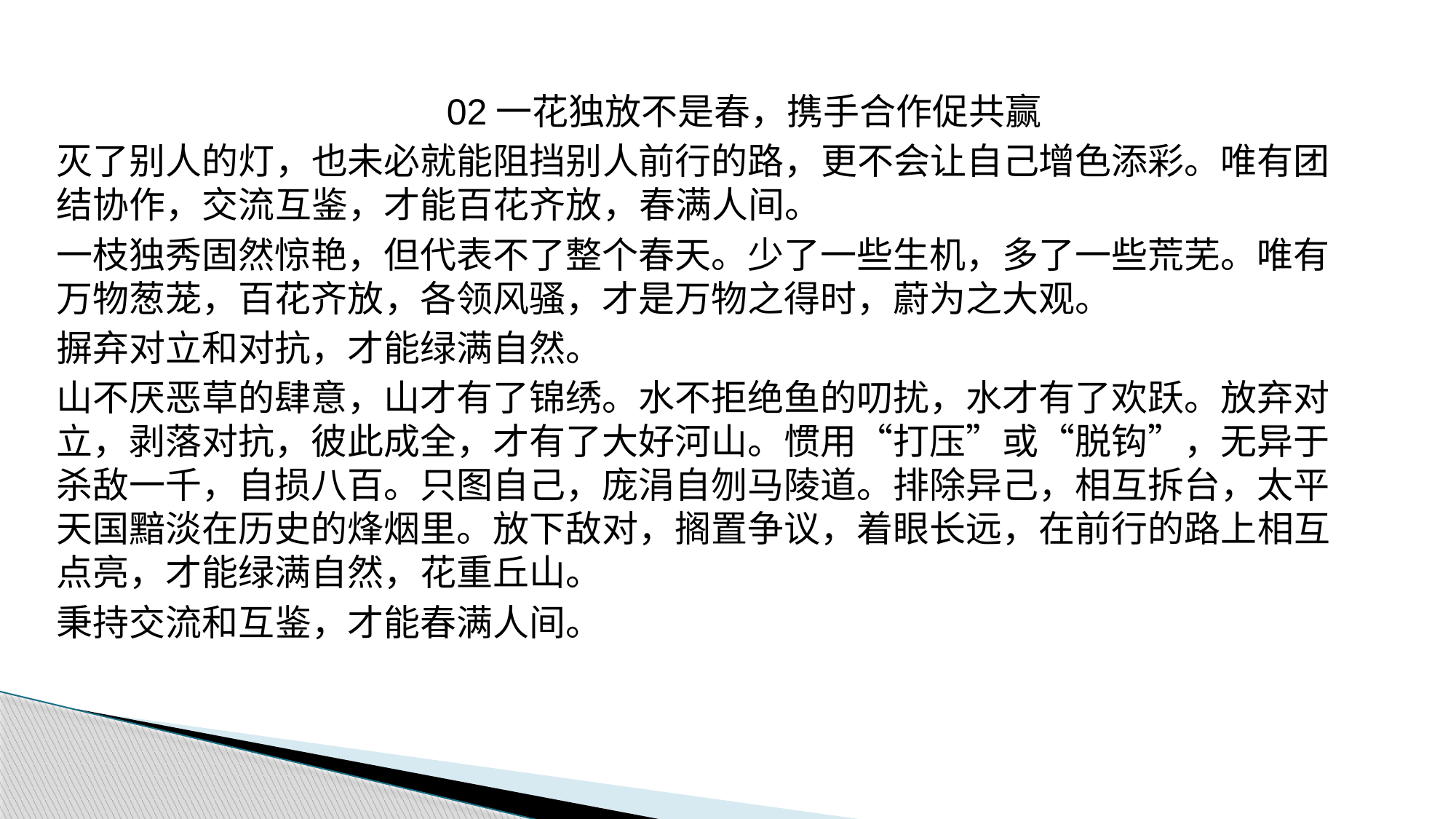

02一花独放不是春，携手合作促共赢
灭了别人的灯，也未必就能阻挡别人前行的路，更不会让自己增色添彩。唯有团结协作，交流互鉴，才能百花齐放，春满人间。
一枝独秀固然惊艳，但代表不了整个春天。少了一些生机，多了一些荒芜。唯有万物葱茏，百花齐放，各领风骚，才是万物之得时，蔚为之大观。
摒弃对立和对抗，才能绿满自然。
山不厌恶草的肆意，山才有了锦绣。水不拒绝鱼的叨扰，水才有了欢跃。放弃对立，剥落对抗，彼此成全，才有了大好河山。惯用“打压”或“脱钩”，无异于杀敌一千，自损八百。只图自己，庞涓自刎马陵道。排除异己，相互拆台，太平天国黯淡在历史的烽烟里。放下敌对，搁置争议，着眼长远，在前行的路上相互点亮，才能绿满自然，花重丘山。
秉持交流和互鉴，才能春满人间。